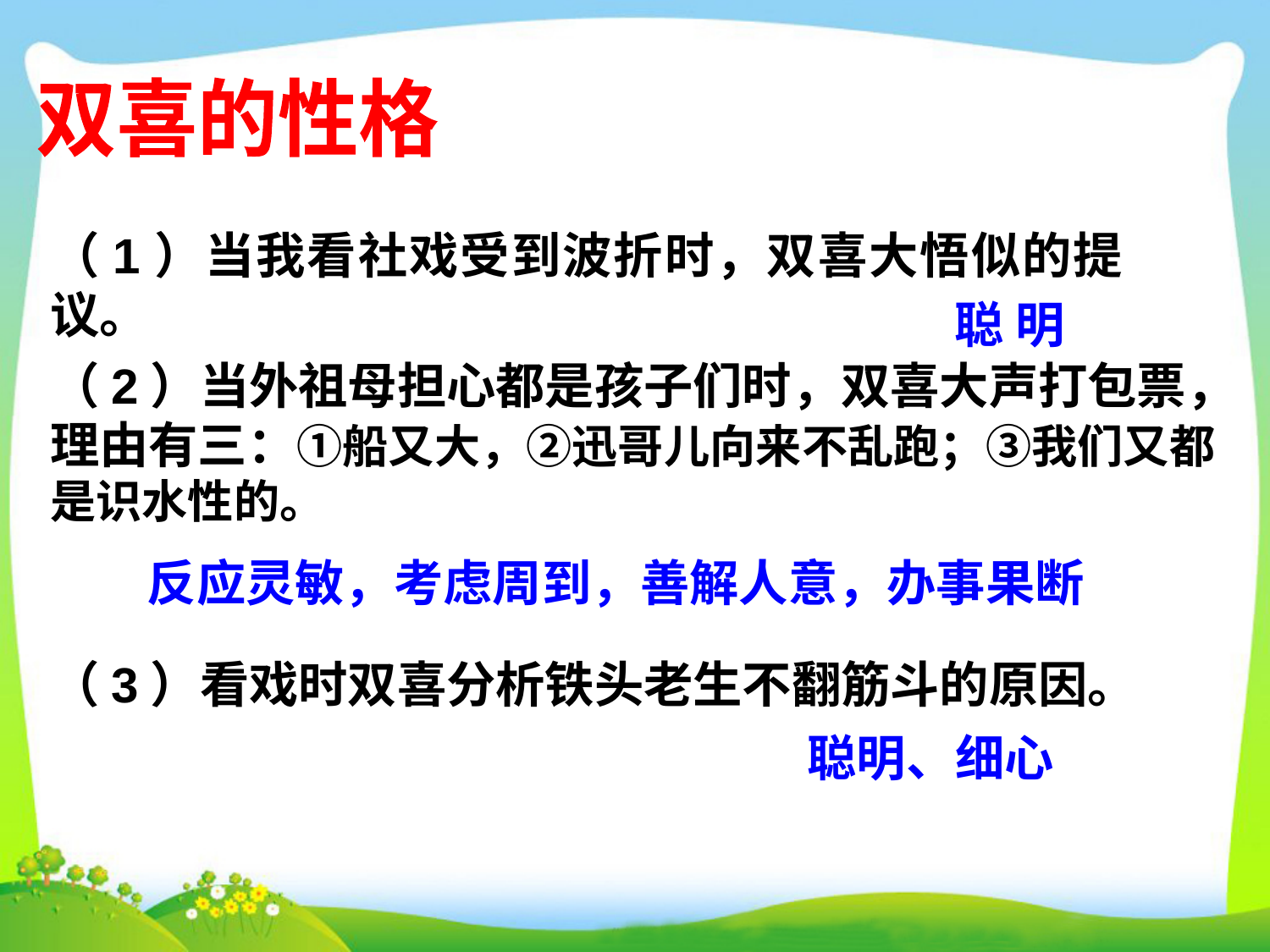

双喜的性格
（1）当我看社戏受到波折时，双喜大悟似的提议。
聪 明
（2）当外祖母担心都是孩子们时，双喜大声打包票，理由有三：①船又大，②迅哥儿向来不乱跑；③我们又都是识水性的。
反应灵敏，考虑周到，善解人意，办事果断
（3）看戏时双喜分析铁头老生不翻筋斗的原因。
聪明、细心